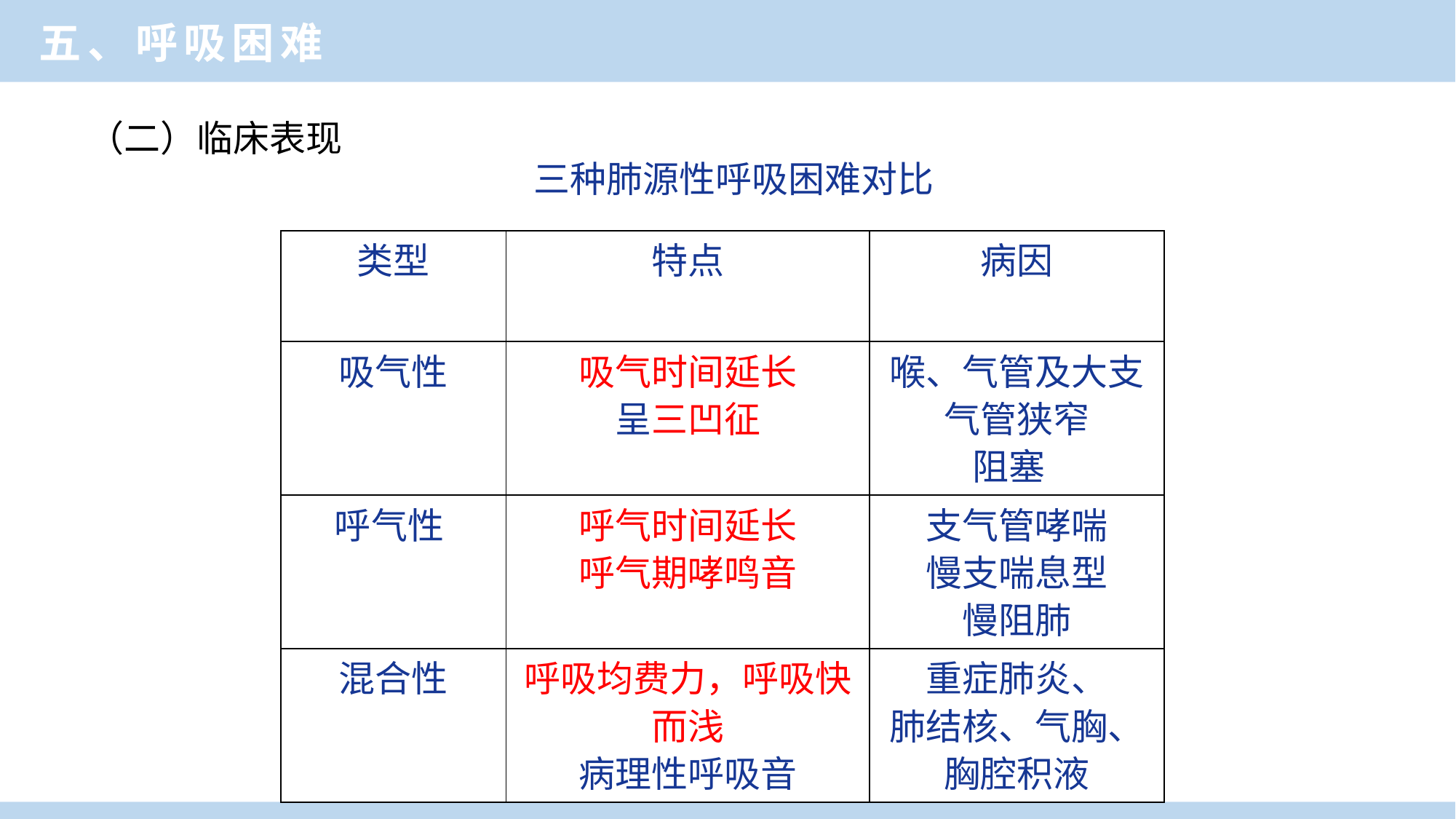

临床医学概论
五、呼吸困难
（二）临床表现
三种肺源性呼吸困难对比
| 类型 | 特点 | 病因 |
| --- | --- | --- |
| 吸气性 | 吸气时间延长 呈三凹征 | 喉、气管及大支气管狭窄 阻塞 |
| 呼气性 | 呼气时间延长 呼气期哮鸣音 | 支气管哮喘 慢支喘息型 慢阻肺 |
| 混合性 | 呼吸均费力，呼吸快而浅 病理性呼吸音 | 重症肺炎、 肺结核、气胸、胸腔积液 |